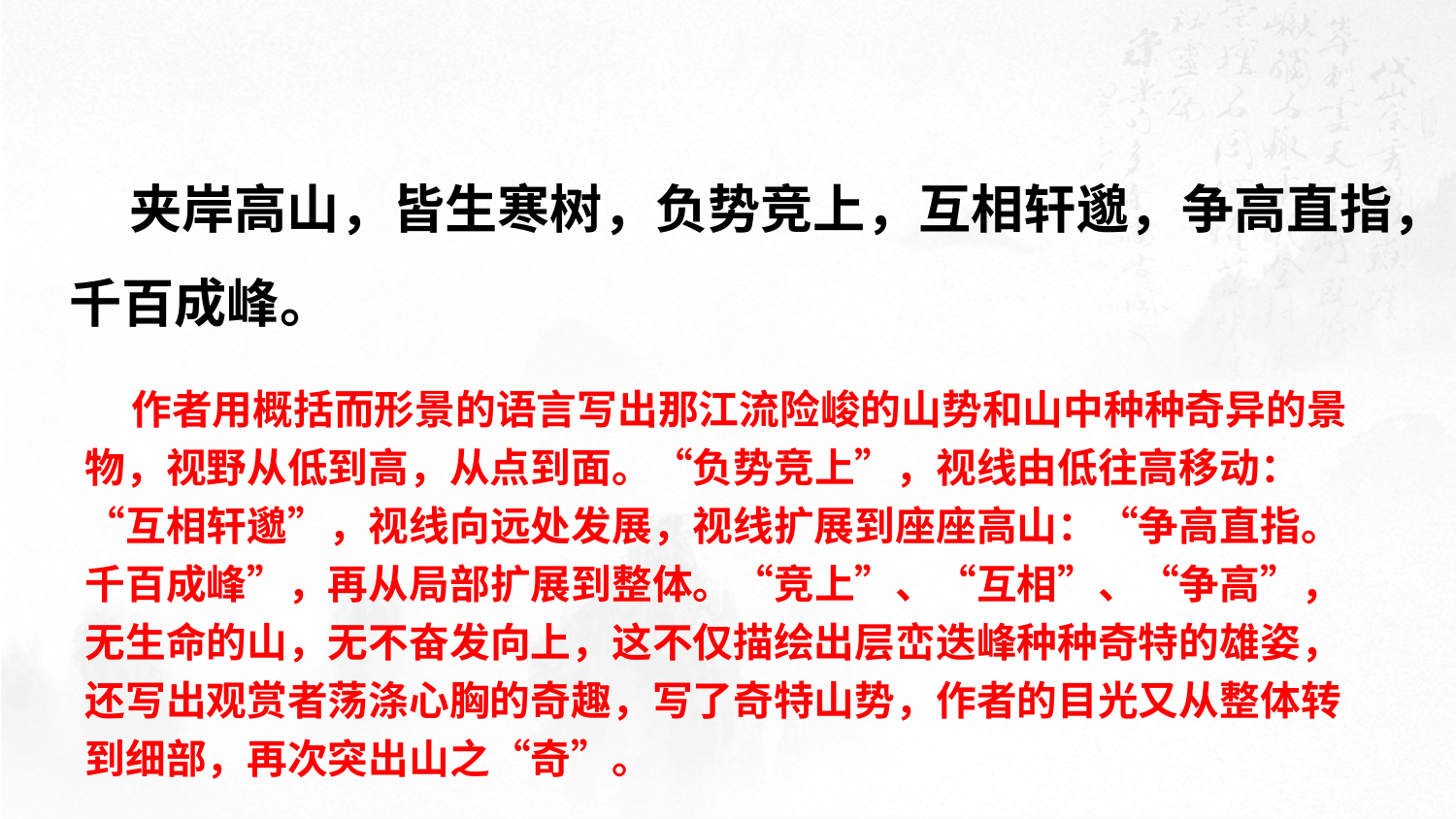

夹岸高山，皆生寒树，负势竞上，互相轩邈，争高直指，千百成峰。
    作者用概括而形景的语言写出那江流险峻的山势和山中种种奇异的景物，视野从低到高，从点到面。“负势竞上”，视线由低往高移动：“互相轩邈”，视线向远处发展，视线扩展到座座高山：“争高直指。千百成峰”，再从局部扩展到整体。“竞上”、“互相”、“争高”，无生命的山，无不奋发向上，这不仅描绘出层峦迭峰种种奇特的雄姿，还写出观赏者荡涤心胸的奇趣，写了奇特山势，作者的目光又从整体转到细部，再次突出山之“奇”。